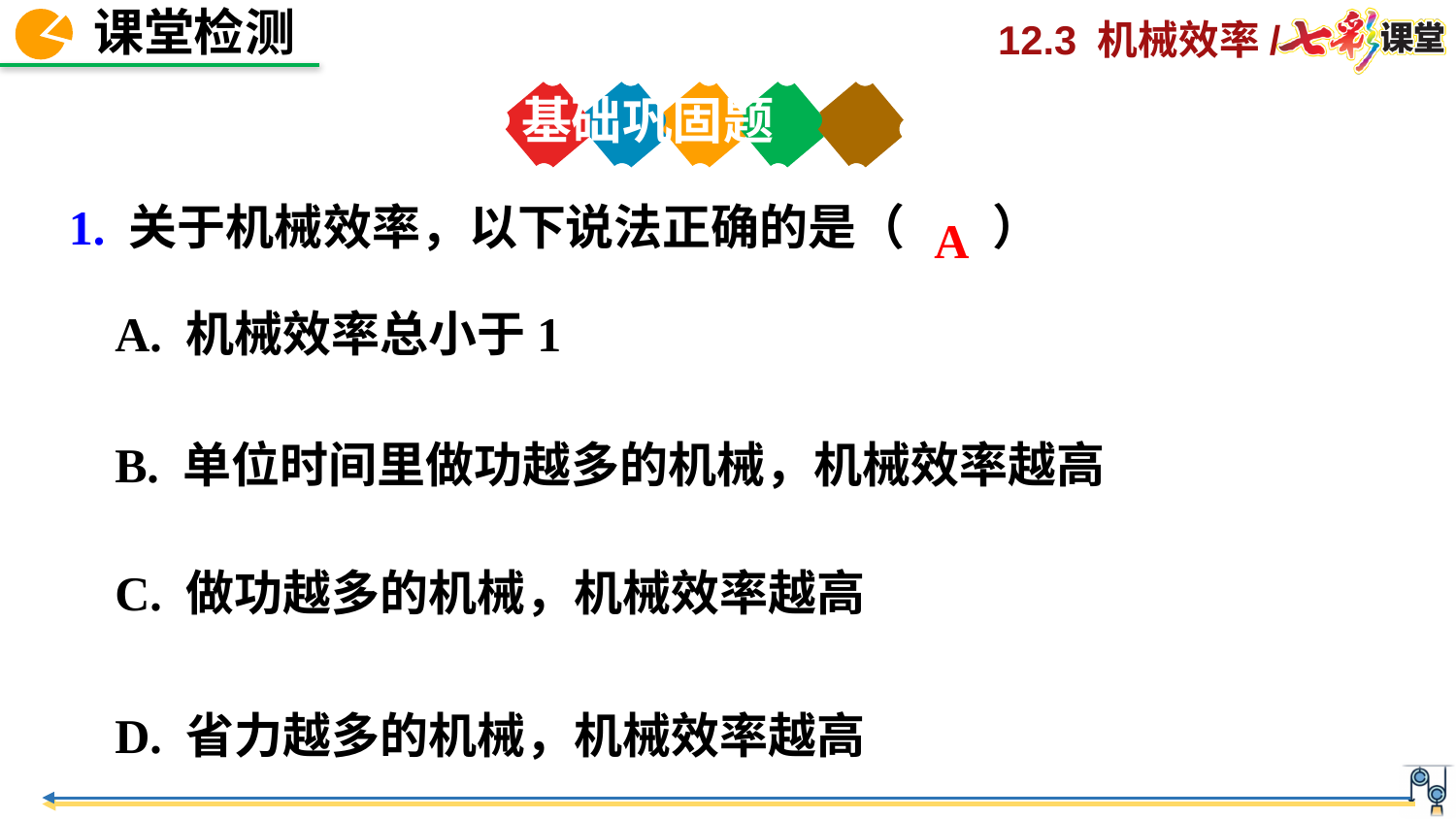

基础巩固题

A
1. 关于机械效率，以下说法正确的是（        ）
A. 机械效率总小于1
B. 单位时间里做功越多的机械，机械效率越高
C. 做功越多的机械，机械效率越高
D. 省力越多的机械，机械效率越高